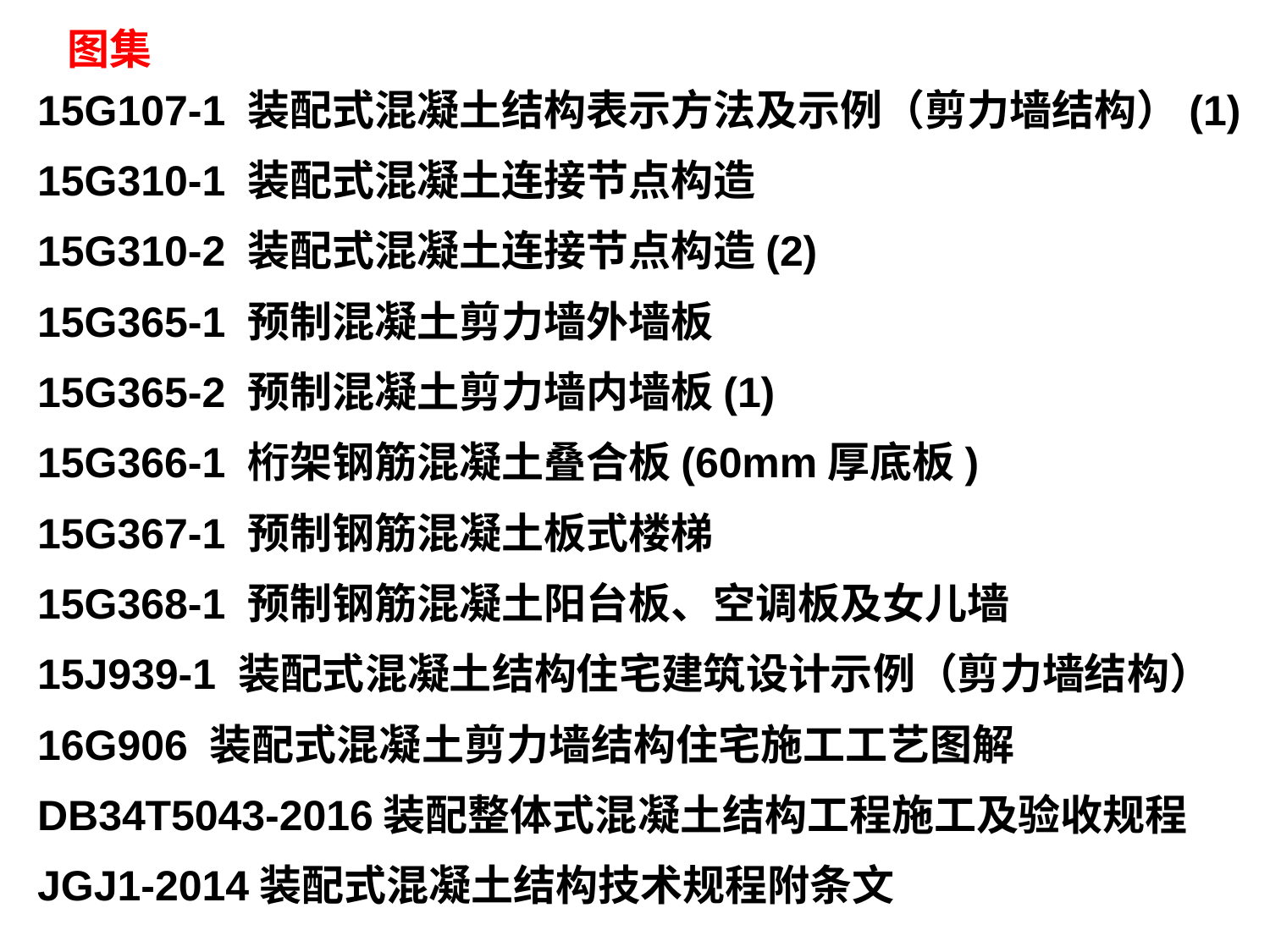

图集
15G107-1 装配式混凝土结构表示方法及示例（剪力墙结构）(1)
15G310-1 装配式混凝土连接节点构造
15G310-2 装配式混凝土连接节点构造(2)
15G365-1 预制混凝土剪力墙外墙板
15G365-2 预制混凝土剪力墙内墙板(1)
15G366-1 桁架钢筋混凝土叠合板(60mm厚底板)
15G367-1 预制钢筋混凝土板式楼梯
15G368-1 预制钢筋混凝土阳台板、空调板及女儿墙
15J939-1 装配式混凝土结构住宅建筑设计示例（剪力墙结构）
16G906 装配式混凝土剪力墙结构住宅施工工艺图解
DB34T5043-2016装配整体式混凝土结构工程施工及验收规程
JGJ1-2014装配式混凝土结构技术规程附条文